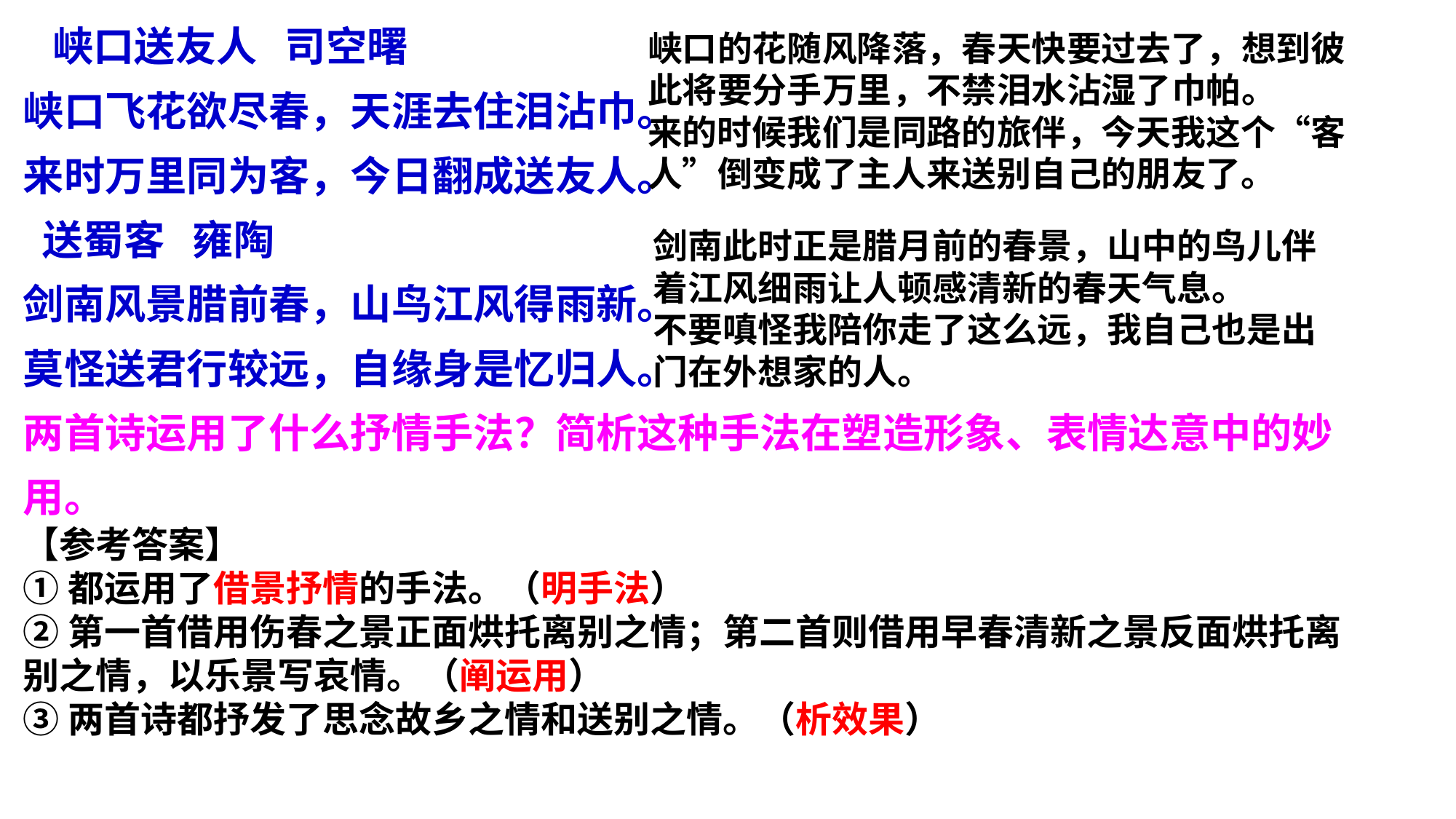

峡口送友人   司空曙
峡口飞花欲尽春，天涯去住泪沾巾。
来时万里同为客，今日翻成送友人。
 送蜀客   雍陶
剑南风景腊前春，山鸟江风得雨新。
莫怪送君行较远，自缘身是忆归人。
两首诗运用了什么抒情手法？简析这种手法在塑造形象、表情达意中的妙
用。

峡口的花随风降落，春天快要过去了，想到彼此将要分手万里，不禁泪水沾湿了巾帕。
来的时候我们是同路的旅伴，今天我这个“客人”倒变成了主人来送别自己的朋友了。
剑南此时正是腊月前的春景，山中的鸟儿伴着江风细雨让人顿感清新的春天气息。
不要嗔怪我陪你走了这么远，我自己也是出门在外想家的人。
【参考答案】
①都运用了借景抒情的手法。（明手法）
②第一首借用伤春之景正面烘托离别之情；第二首则借用早春清新之景反面烘托离别之情，以乐景写哀情。（阐运用）
③两首诗都抒发了思念故乡之情和送别之情。（析效果）